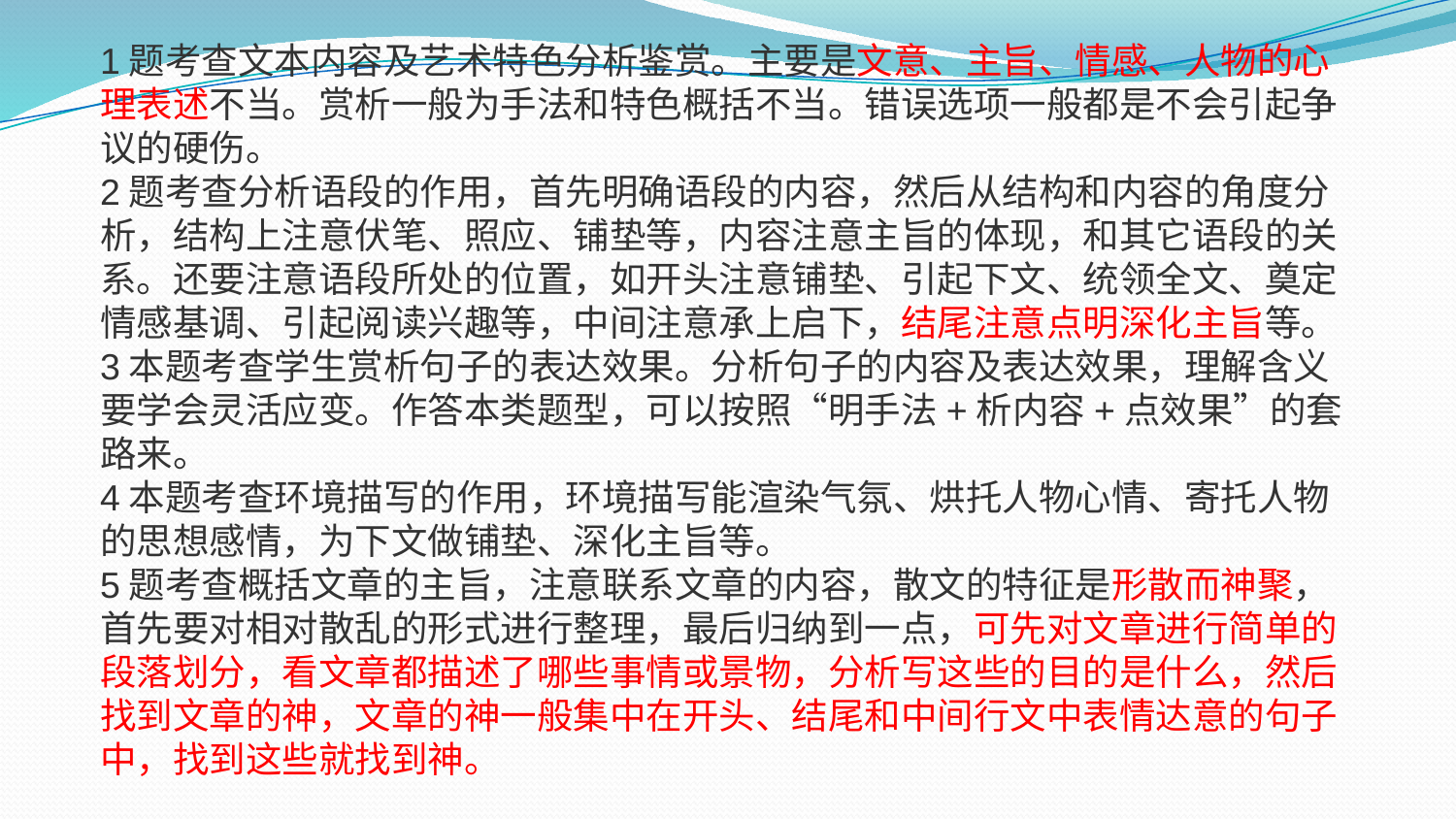

1题考查文本内容及艺术特色分析鉴赏。主要是文意、主旨、情感、人物的心理表述不当。赏析一般为手法和特色概括不当。错误选项一般都是不会引起争议的硬伤。
2题考查分析语段的作用，首先明确语段的内容，然后从结构和内容的角度分析，结构上注意伏笔、照应、铺垫等，内容注意主旨的体现，和其它语段的关系。还要注意语段所处的位置，如开头注意铺垫、引起下文、统领全文、奠定情感基调、引起阅读兴趣等，中间注意承上启下，结尾注意点明深化主旨等。
3本题考查学生赏析句子的表达效果。分析句子的内容及表达效果，理解含义要学会灵活应变。作答本类题型，可以按照“明手法+析内容+点效果”的套路来。
4本题考查环境描写的作用，环境描写能渲染气氛、烘托人物心情、寄托人物的思想感情，为下文做铺垫、深化主旨等。
5题考查概括文章的主旨，注意联系文章的内容，散文的特征是形散而神聚，首先要对相对散乱的形式进行整理，最后归纳到一点，可先对文章进行简单的段落划分，看文章都描述了哪些事情或景物，分析写这些的目的是什么，然后找到文章的神，文章的神一般集中在开头、结尾和中间行文中表情达意的句子中，找到这些就找到神。